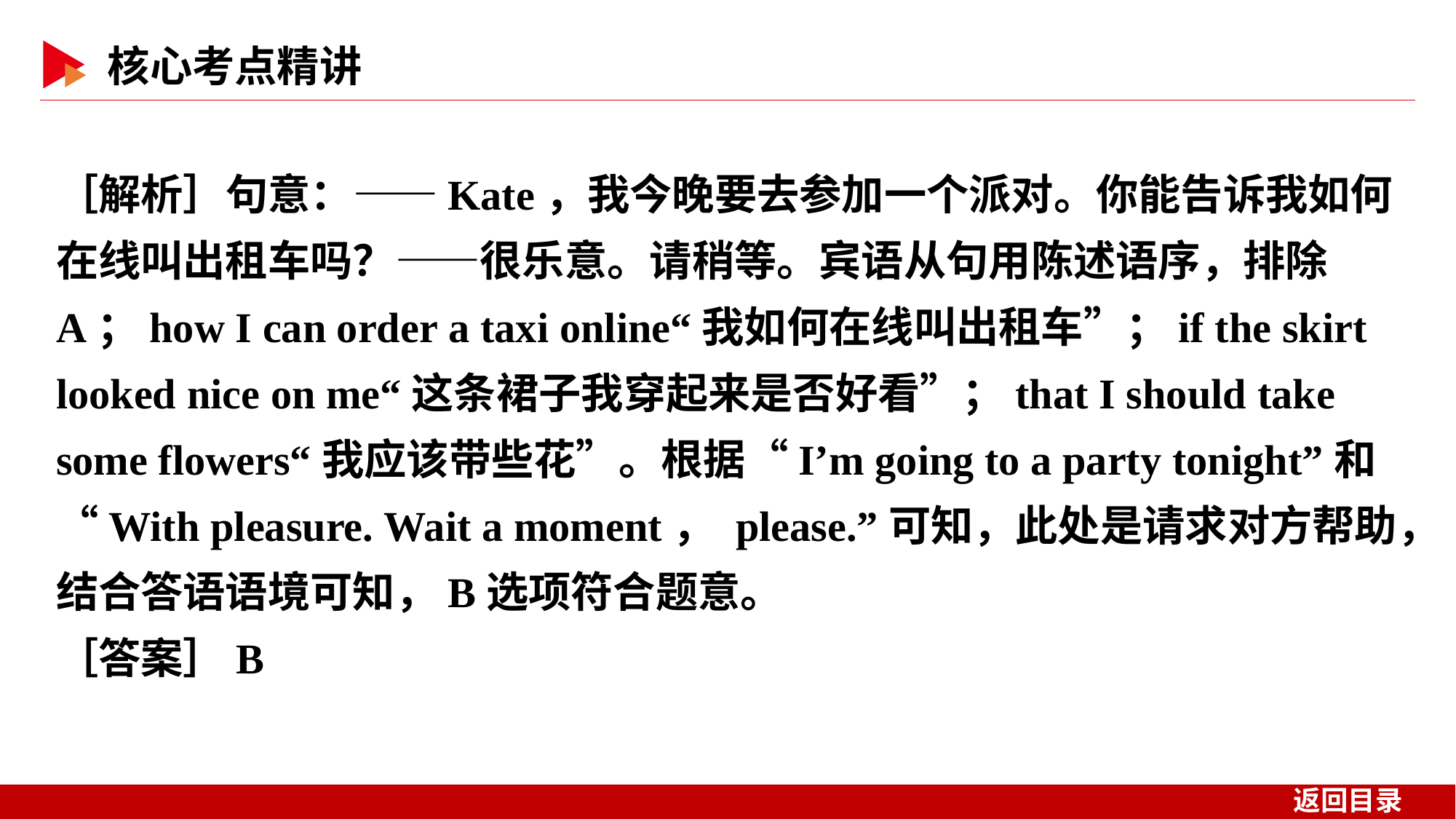

［解析］句意：——Kate，我今晚要去参加一个派对。你能告诉我如何在线叫出租车吗？——很乐意。请稍等。宾语从句用陈述语序，排除A；how I can order a taxi online“我如何在线叫出租车”；if the skirt looked nice on me“这条裙子我穿起来是否好看”；that I should take some flowers“我应该带些花”。根据“I’m going to a party tonight”和“With pleasure. Wait a moment， please.”可知，此处是请求对方帮助，结合答语语境可知，B选项符合题意。
［答案］B